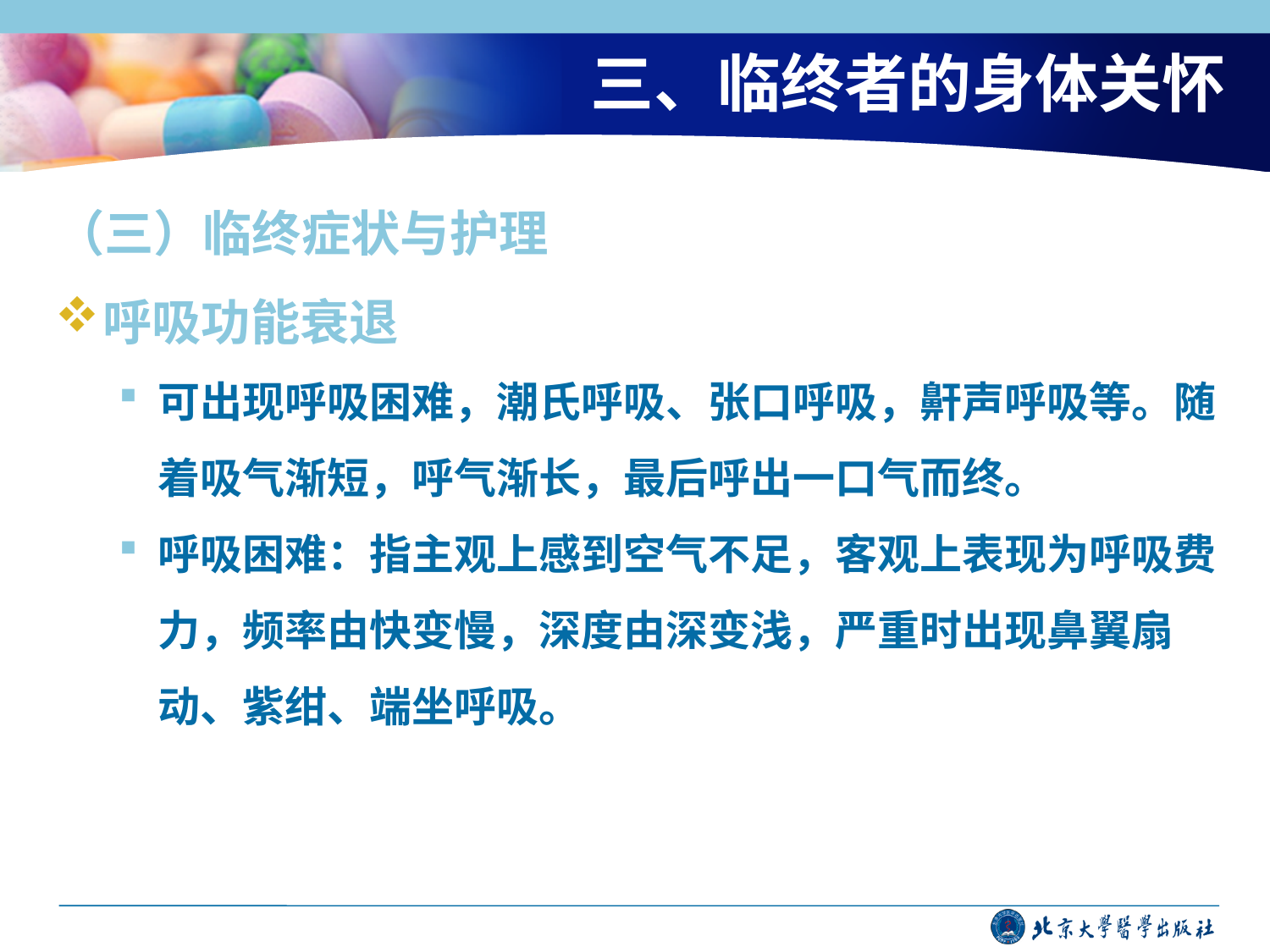

# 三、临终者的身体关怀
（三）临终症状与护理
呼吸功能衰退
可出现呼吸困难，潮氏呼吸、张口呼吸，鼾声呼吸等。随着吸气渐短，呼气渐长，最后呼出一口气而终。
呼吸困难：指主观上感到空气不足，客观上表现为呼吸费力，频率由快变慢，深度由深变浅，严重时出现鼻翼扇动、紫绀、端坐呼吸。